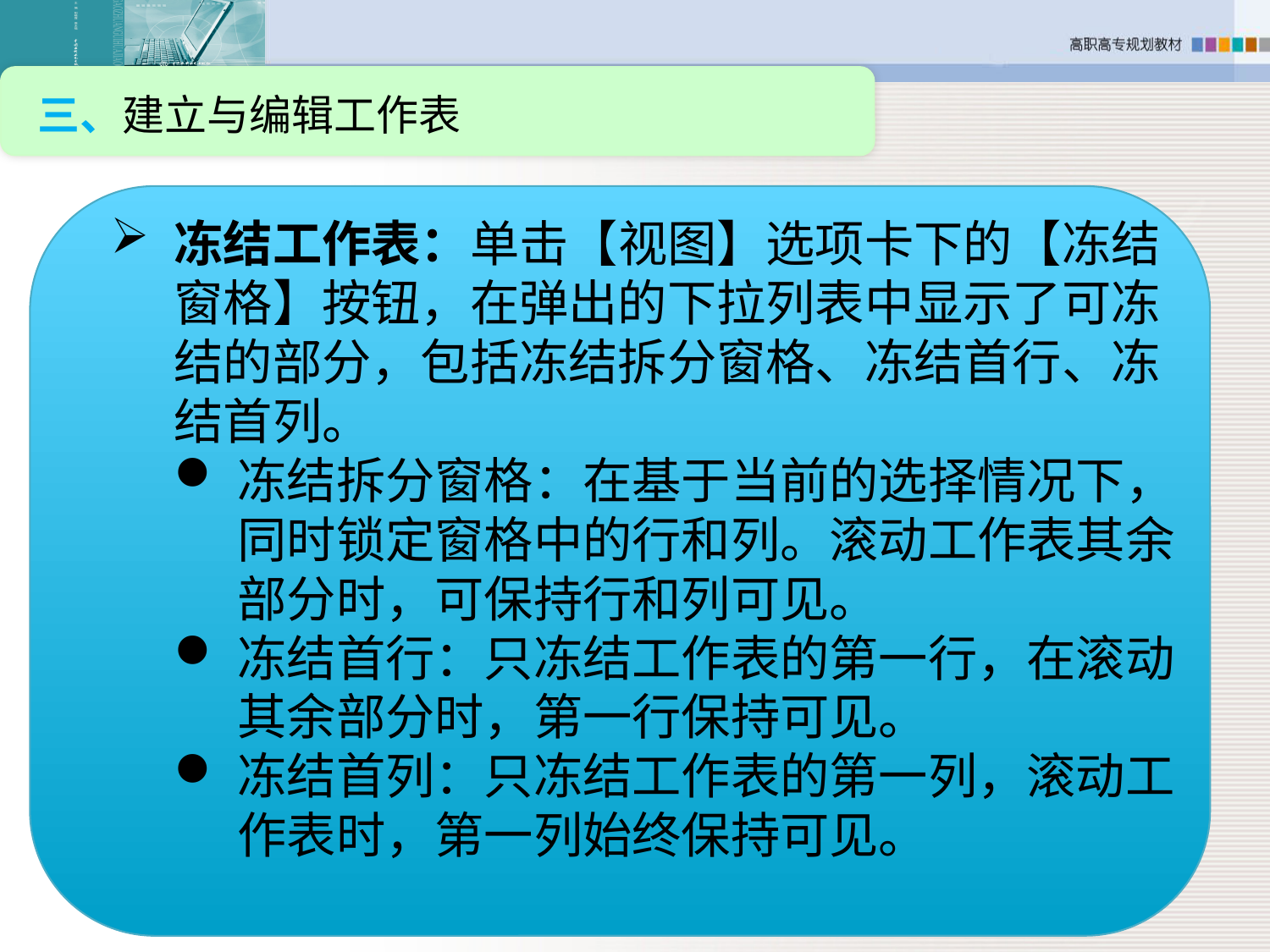

三、建立与编辑工作表

冻结工作表：单击【视图】选项卡下的【冻结窗格】按钮，在弹出的下拉列表中显示了可冻结的部分，包括冻结拆分窗格、冻结首行、冻结首列。
冻结拆分窗格：在基于当前的选择情况下，同时锁定窗格中的行和列。滚动工作表其余部分时，可保持行和列可见。
冻结首行：只冻结工作表的第一行，在滚动其余部分时，第一行保持可见。
冻结首列：只冻结工作表的第一列，滚动工作表时，第一列始终保持可见。